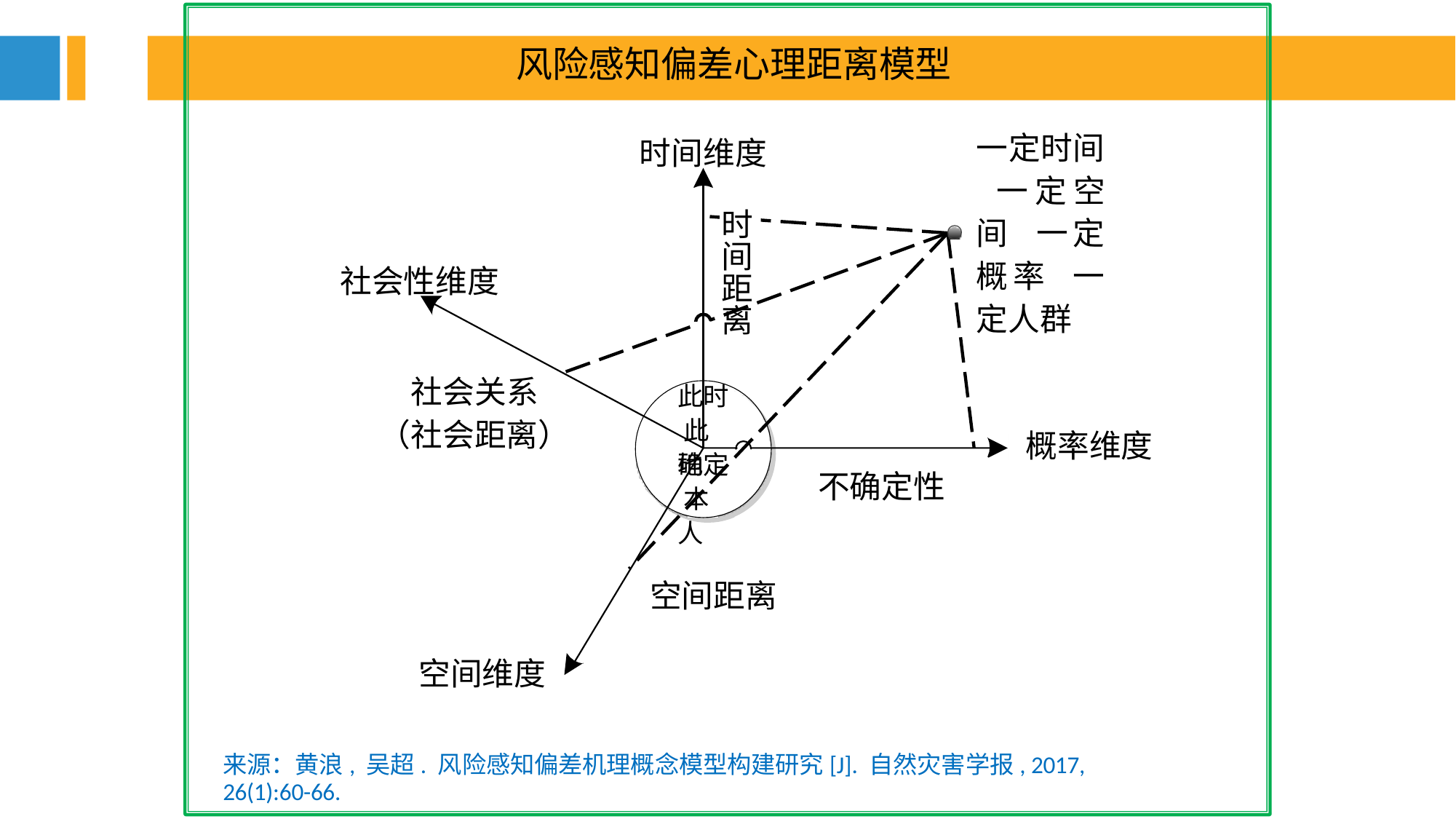

风险感知偏差心理距离模型

一定时间  一定空间  一定概率  一定人群

时间维度

时

间

社会性维度
距

离

社会关系
此时  此地

（社会距离）
概率维度

确定  本人

不确定性

空间距离

空间维度

来源：黄浪, 吴超. 风险感知偏差机理概念模型构建研究[J]. 自然灾害学报, 2017, 26(1):60-66.